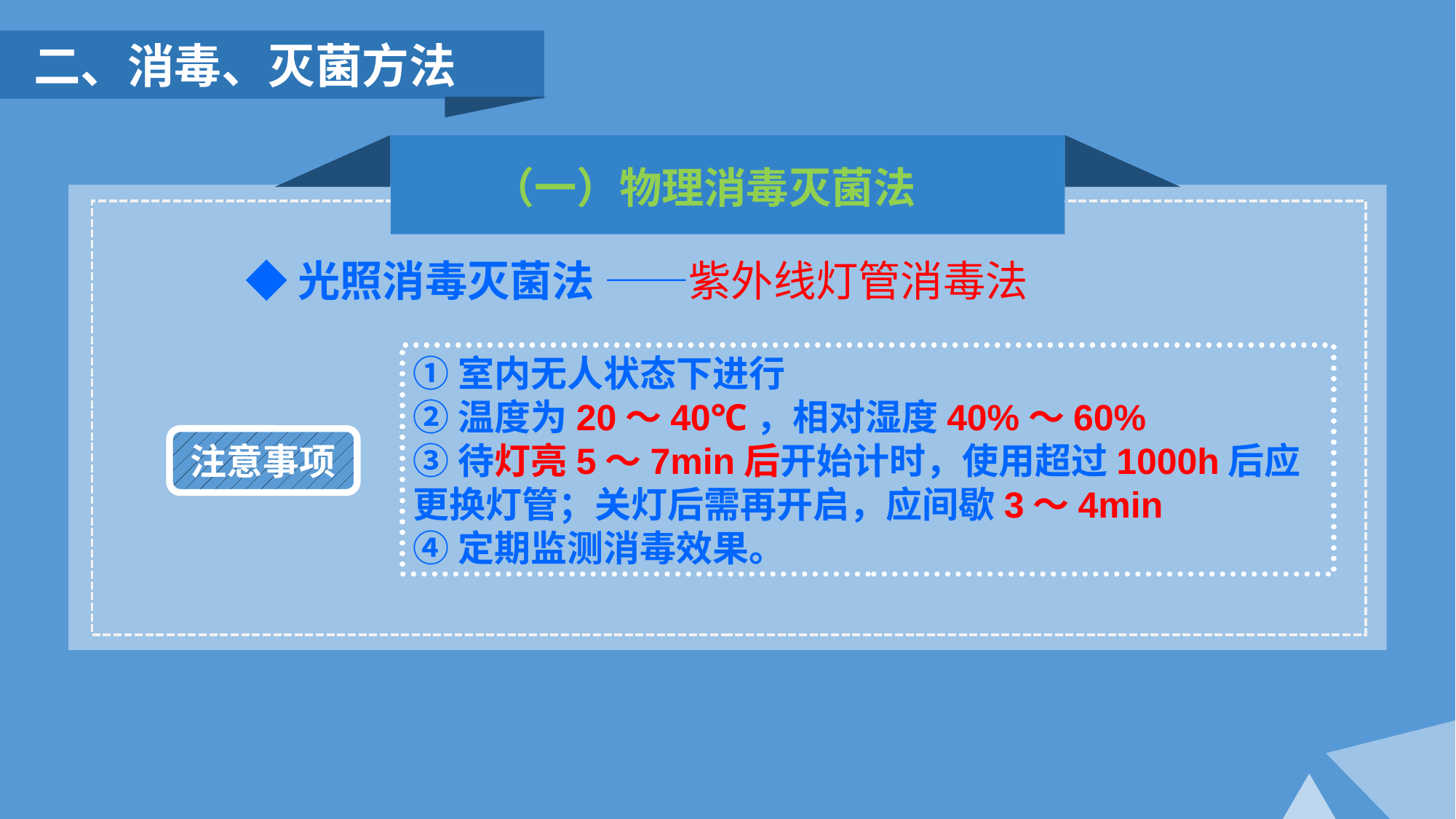

二、消毒、灭菌方法

（一）物理消毒灭菌法

◆光照消毒灭菌法 ——紫外线灯管消毒法

①室内无人状态下进行
②温度为20～40℃，相对湿度40%～60%
③待灯亮5～7min后开始计时，使用超过1000h后应更换灯管；关灯后需再开启，应间歇3～4min
④定期监测消毒效果。
注意事项